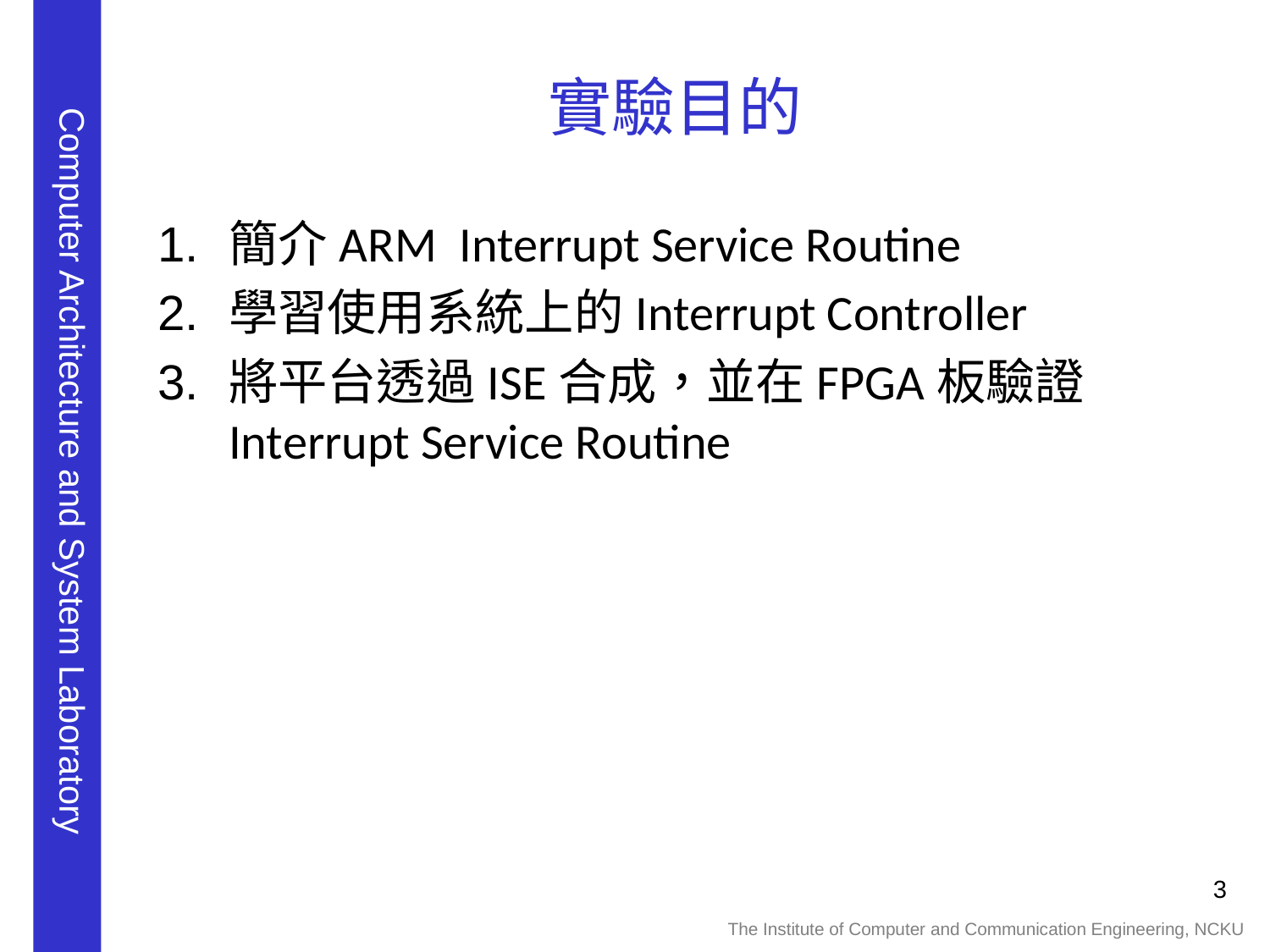

# 實驗目的
簡介ARM  Interrupt Service Routine
學習使用系統上的Interrupt Controller
將平台透過ISE合成，並在FPGA板驗證Interrupt Service Routine

3